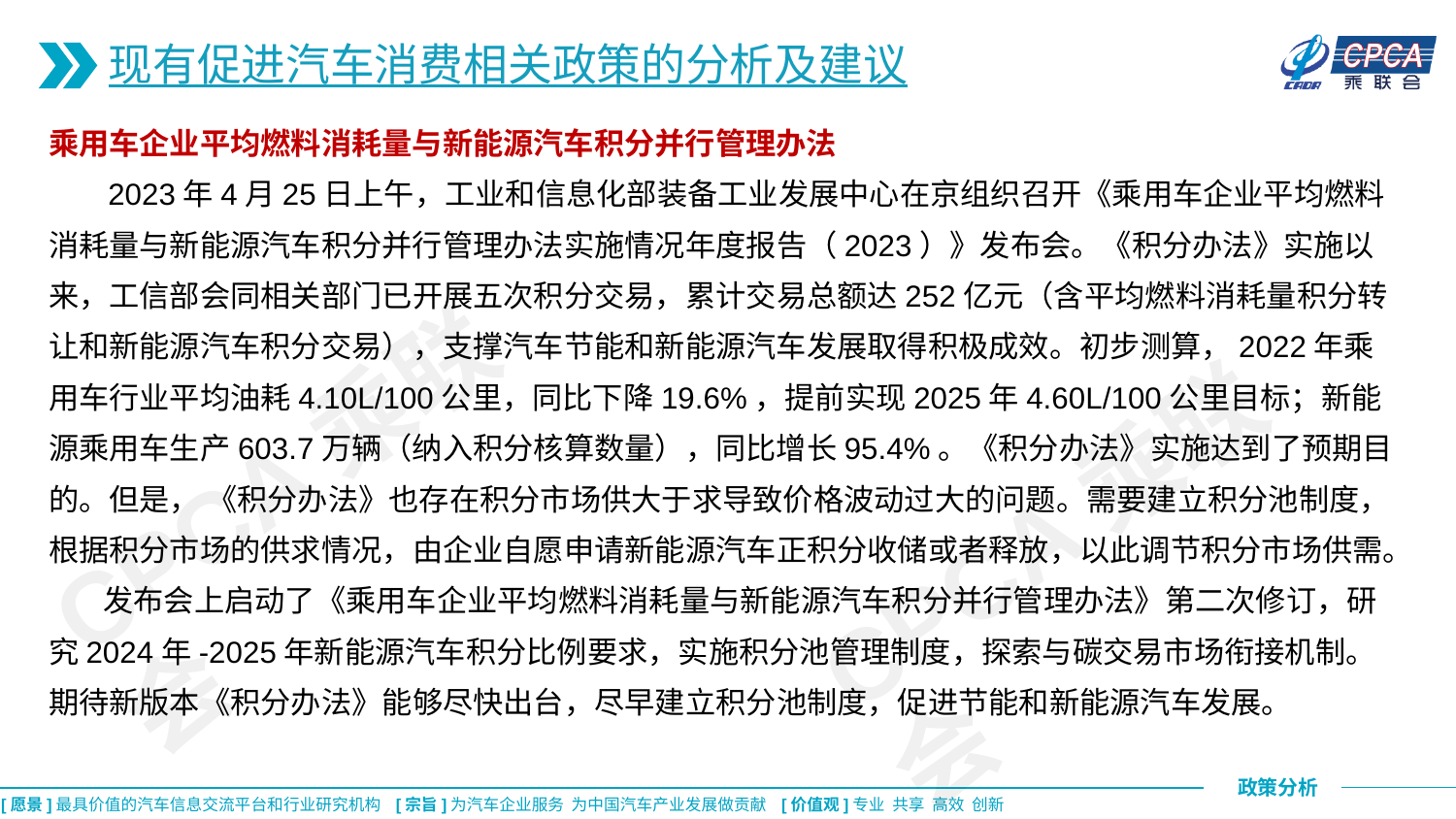

现有促进汽车消费相关政策的分析及建议
乘用车企业平均燃料消耗量与新能源汽车积分并行管理办法
       2023年4月25日上午，工业和信息化部装备工业发展中心在京组织召开《乘用车企业平均燃料消耗量与新能源汽车积分并行管理办法实施情况年度报告（2023）》发布会。《积分办法》实施以来，工信部会同相关部门已开展五次积分交易，累计交易总额达252亿元（含平均燃料消耗量积分转让和新能源汽车积分交易），支撑汽车节能和新能源汽车发展取得积极成效。初步测算，2022年乘用车行业平均油耗4.10L/100公里，同比下降19.6%，提前实现2025年4.60L/100公里目标；新能源乘用车生产603.7万辆（纳入积分核算数量），同比增长95.4%。《积分办法》实施达到了预期目的。但是， 《积分办法》也存在积分市场供大于求导致价格波动过大的问题。需要建立积分池制度，根据积分市场的供求情况，由企业自愿申请新能源汽车正积分收储或者释放，以此调节积分市场供需。
       发布会上启动了《乘用车企业平均燃料消耗量与新能源汽车积分并行管理办法》第二次修订，研究2024年-2025年新能源汽车积分比例要求，实施积分池管理制度，探索与碳交易市场衔接机制。期待新版本《积分办法》能够尽快出台，尽早建立积分池制度，促进节能和新能源汽车发展。
CPCA乘联会
CPCA乘联会